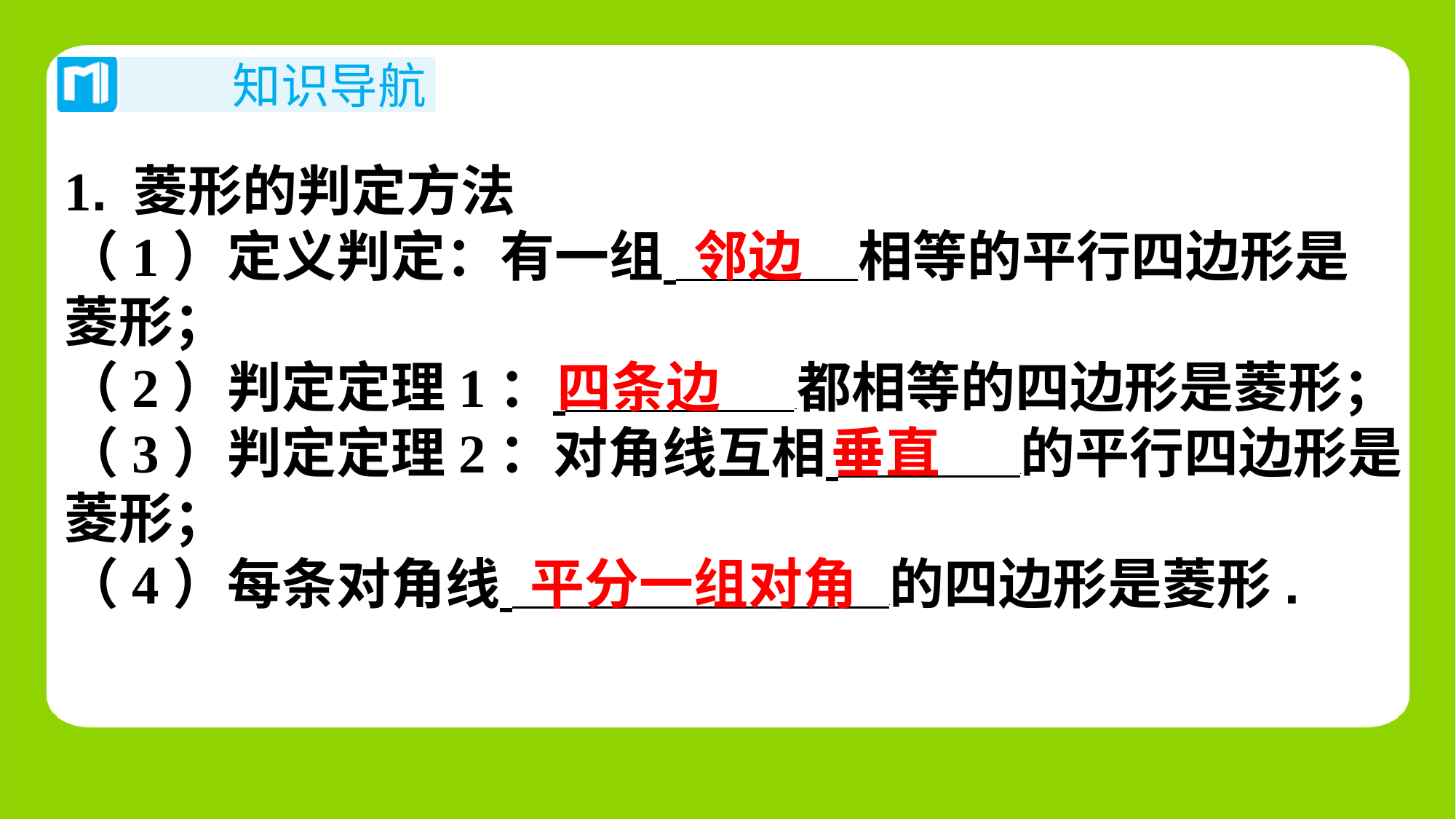

1. 菱形的判定方法
（1）定义判定：有一组                             ⁠相等的平行四边形是
菱形；
（2）判定定理1：                                    都相等的四边形是菱形；
（3）判定定理2：对角线互相                             ⁠的平行四边形是
菱形；
（4）每条对角线                                                          的四边形是菱形.
邻边
四条边
垂直
平分一组对角